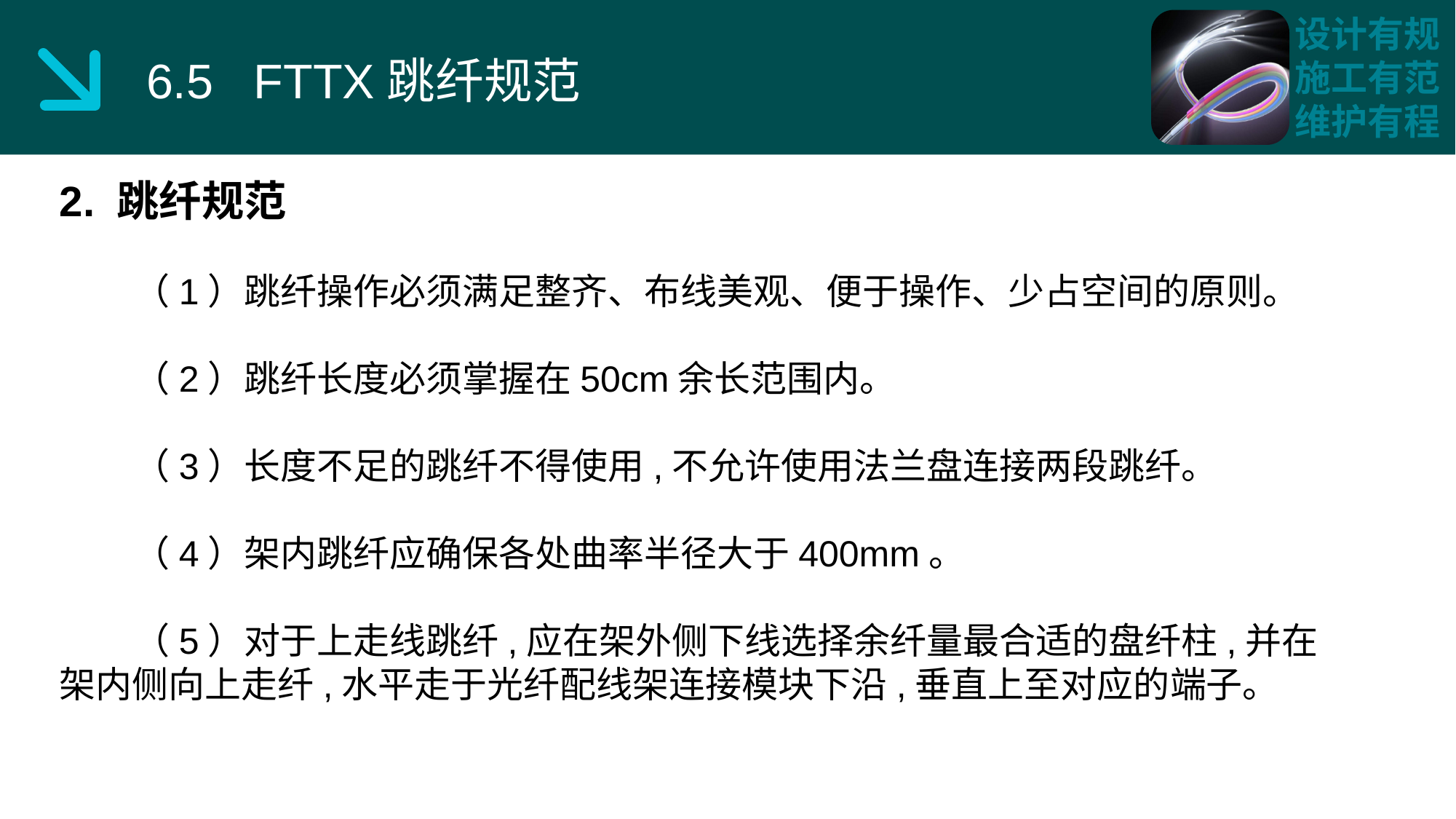

6.5   FTTX跳纤规范

2. 跳纤规范

        （1）跳纤操作必须满足整齐、布线美观、便于操作、少占空间的原则。

        （2）跳纤长度必须掌握在50cm余长范围内。

        （3）长度不足的跳纤不得使用,不允许使用法兰盘连接两段跳纤。

        （4）架内跳纤应确保各处曲率半径大于400mm。

        （5）对于上走线跳纤,应在架外侧下线选择余纤量最合适的盘纤柱,并在架内侧向上走纤,水平走于光纤配线架连接模块下沿,垂直上至对应的端子。